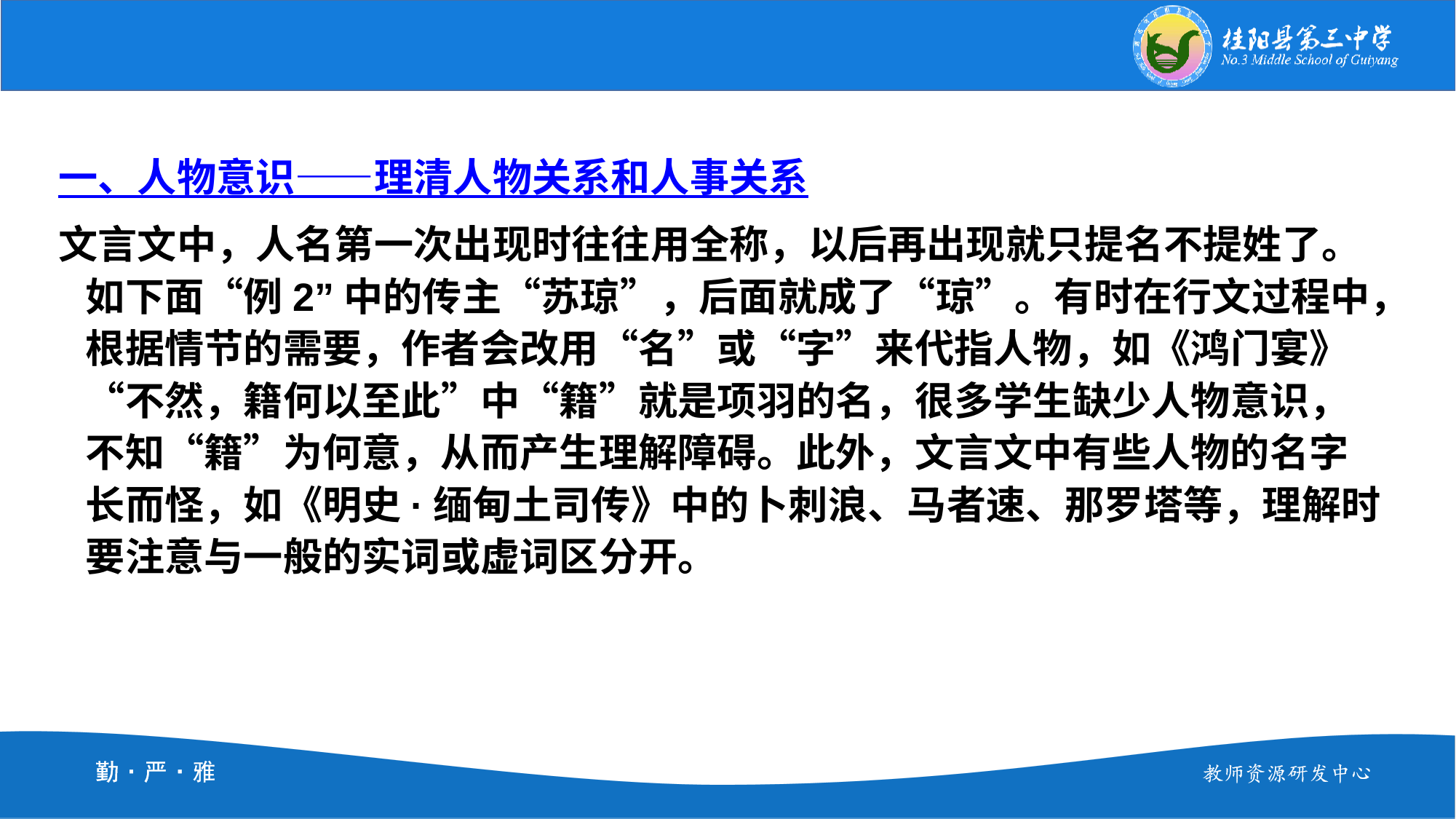

一、人物意识——理清人物关系和人事关系
文言文中，人名第一次出现时往往用全称，以后再出现就只提名不提姓了。如下面“例2”中的传主“苏琼”，后面就成了“琼”。有时在行文过程中，根据情节的需要，作者会改用“名”或“字”来代指人物，如《鸿门宴》“不然，籍何以至此”中“籍”就是项羽的名，很多学生缺少人物意识，不知“籍”为何意，从而产生理解障碍。此外，文言文中有些人物的名字长而怪，如《明史·缅甸土司传》中的卜刺浪、马者速、那罗塔等，理解时要注意与一般的实词或虚词区分开。